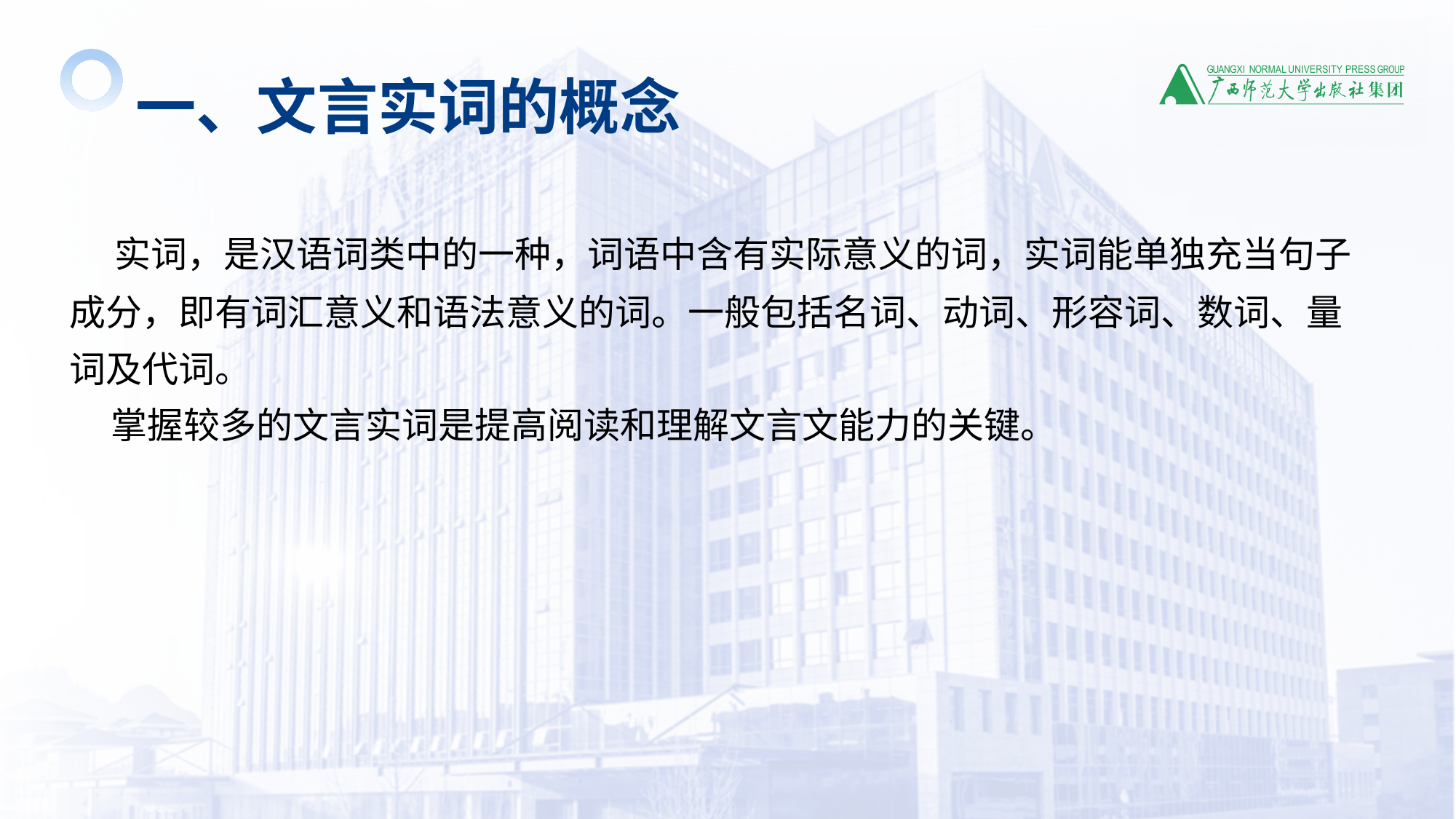

一、文言实词的概念

    实词，是汉语词类中的一种，词语中含有实际意义的词，实词能单独充当句子成分，即有词汇意义和语法意义的词。一般包括名词、动词、形容词、数词、量词及代词。
    掌握较多的文言实词是提高阅读和理解文言文能力的关键。